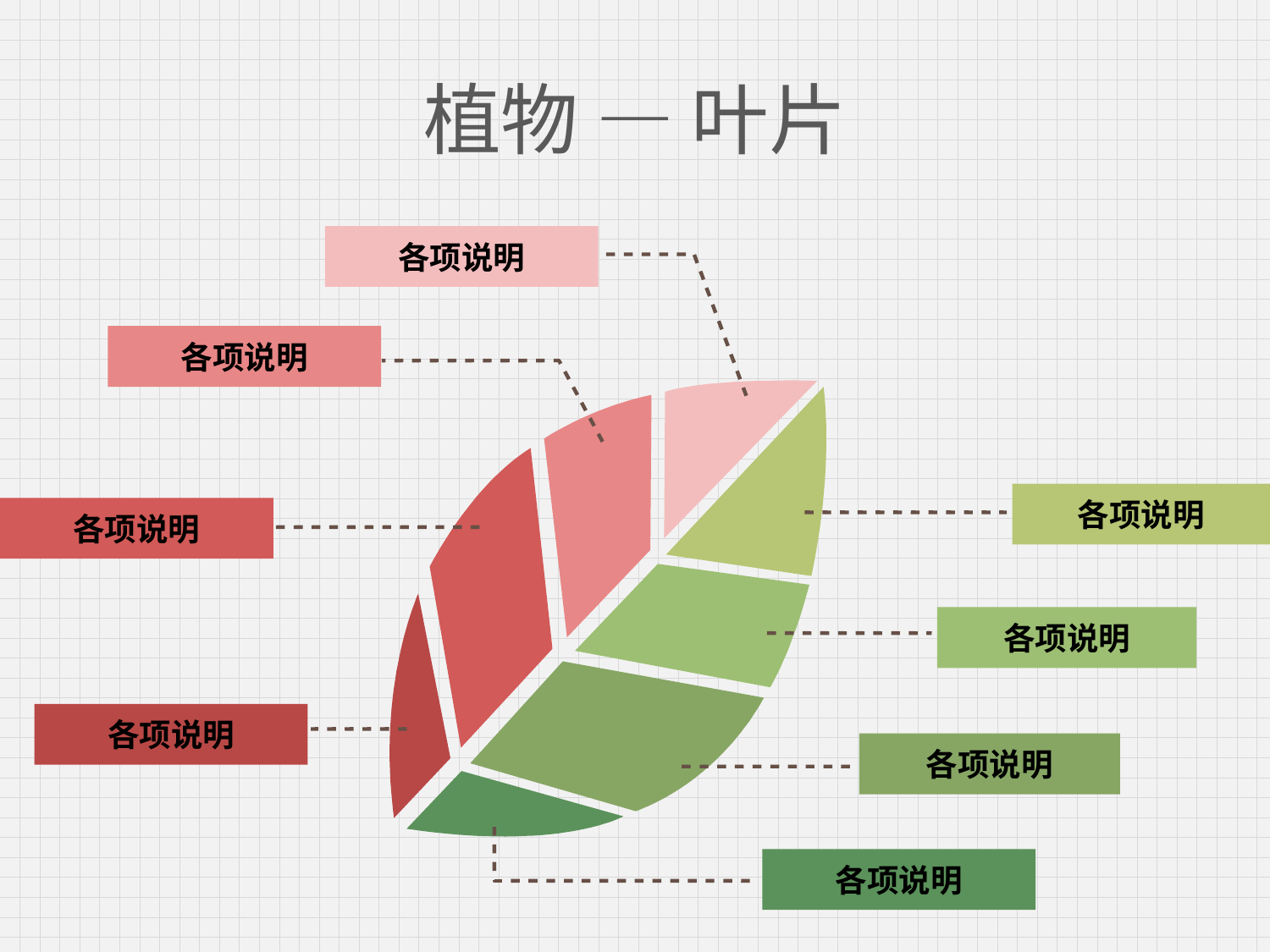

# 植物 — 叶片
各项说明

各项说明

各项说明
各项说明

各项说明

各项说明

各项说明

各项说明